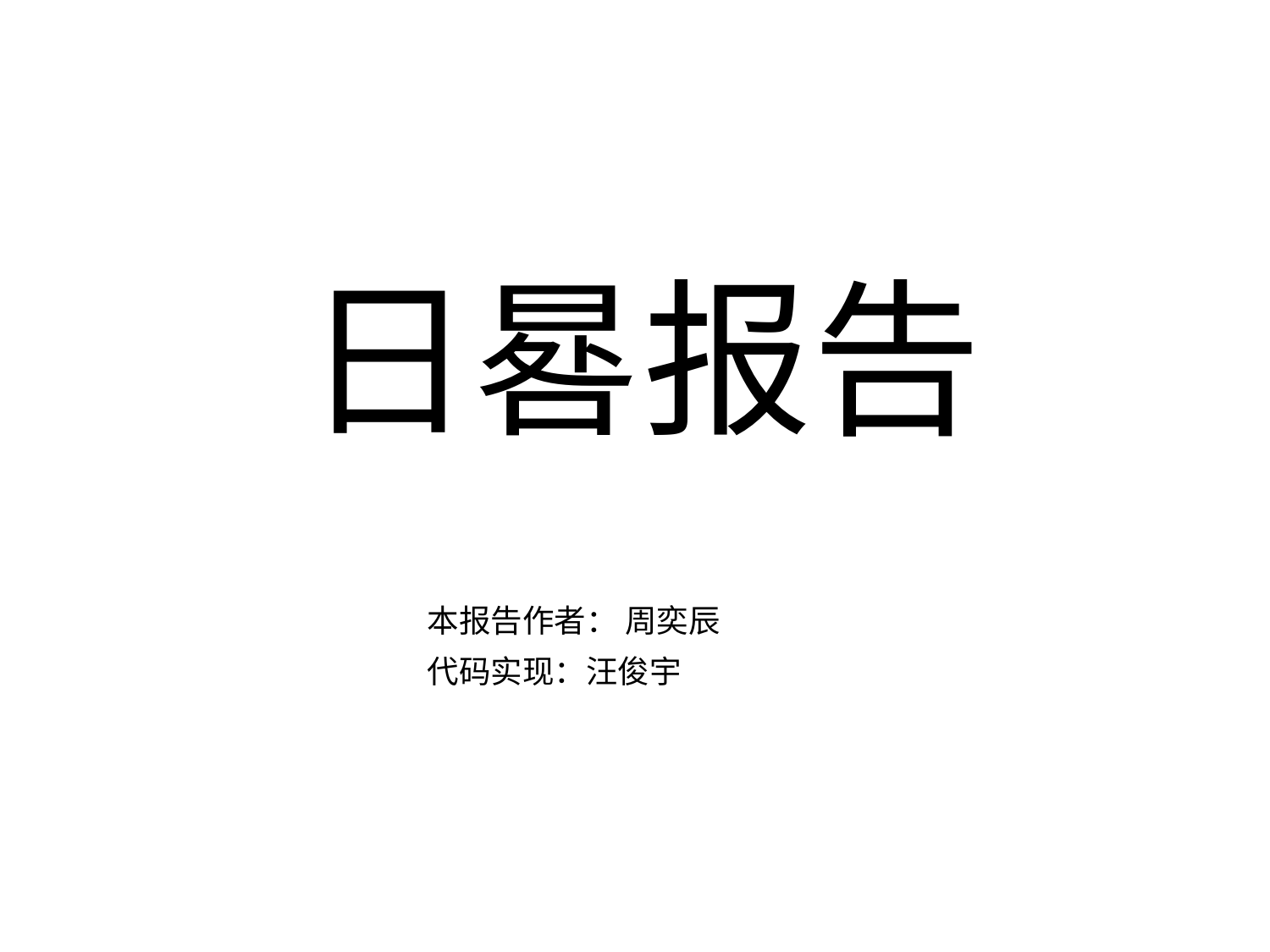

日晷报告
晷
日
e7d195523061f1c0600ade85ab8d19863d296bbd6d3c8047FB0A4867354E4F1E3A7DEAE3C4C4B5C9777EC9E9D7F78045DB0296A4194571101A21F67FC7D6C39966CE50B69116E2EE84E571E25F3C0CCE21D51995AEE648537E740CEA7618AB930102B534381A4D659FACB713EADFEEF3A07E9AE228A0A86F3911C6D7004F86999813B5C3A29D38A2E60656253DA35015324BD0E860A42138
天容如鉴地无尘
阳气依稀动紫荆
日晷渐长端可爱
霜华增重不胜清
本报告作者： 周奕辰
代码实现：汪俊宇